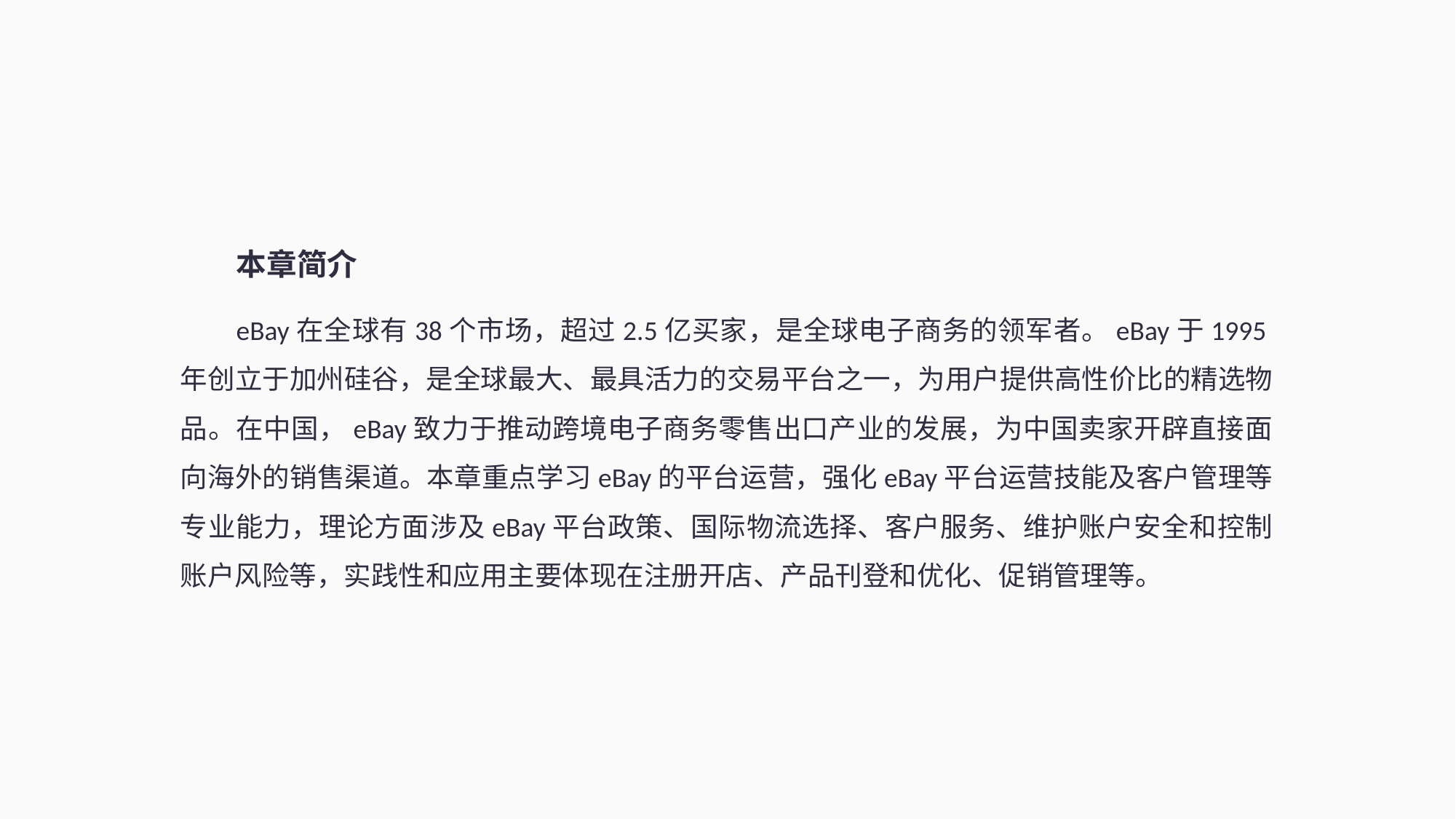

本章简介
eBay在全球有38个市场，超过2.5亿买家，是全球电子商务的领军者。eBay于1995年创立于加州硅谷，是全球最大、最具活力的交易平台之一，为用户提供高性价比的精选物品。在中国，eBay致力于推动跨境电子商务零售出口产业的发展，为中国卖家开辟直接面向海外的销售渠道。本章重点学习eBay的平台运营，强化eBay平台运营技能及客户管理等专业能力，理论方面涉及eBay平台政策、国际物流选择、客户服务、维护账户安全和控制账户风险等，实践性和应用主要体现在注册开店、产品刊登和优化、促销管理等。